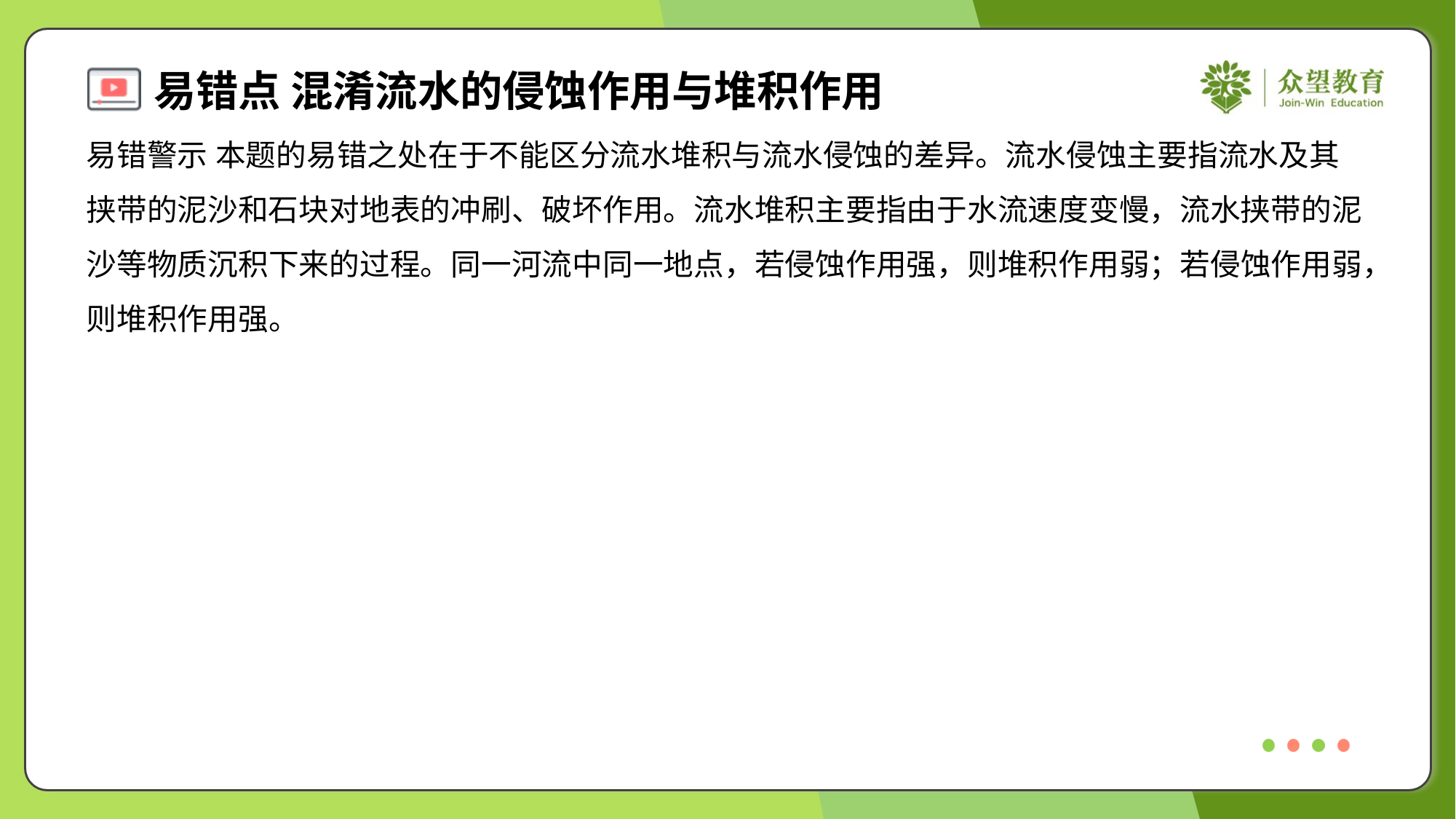

易错警示 本题的易错之处在于不能区分流水堆积与流水侵蚀的差异。流水侵蚀主要指流水及其
挟带的泥沙和石块对地表的冲刷、破坏作用。流水堆积主要指由于水流速度变慢，流水挟带的泥
沙等物质沉积下来的过程。同一河流中同一地点，若侵蚀作用强，则堆积作用弱；若侵蚀作用弱，
则堆积作用强。